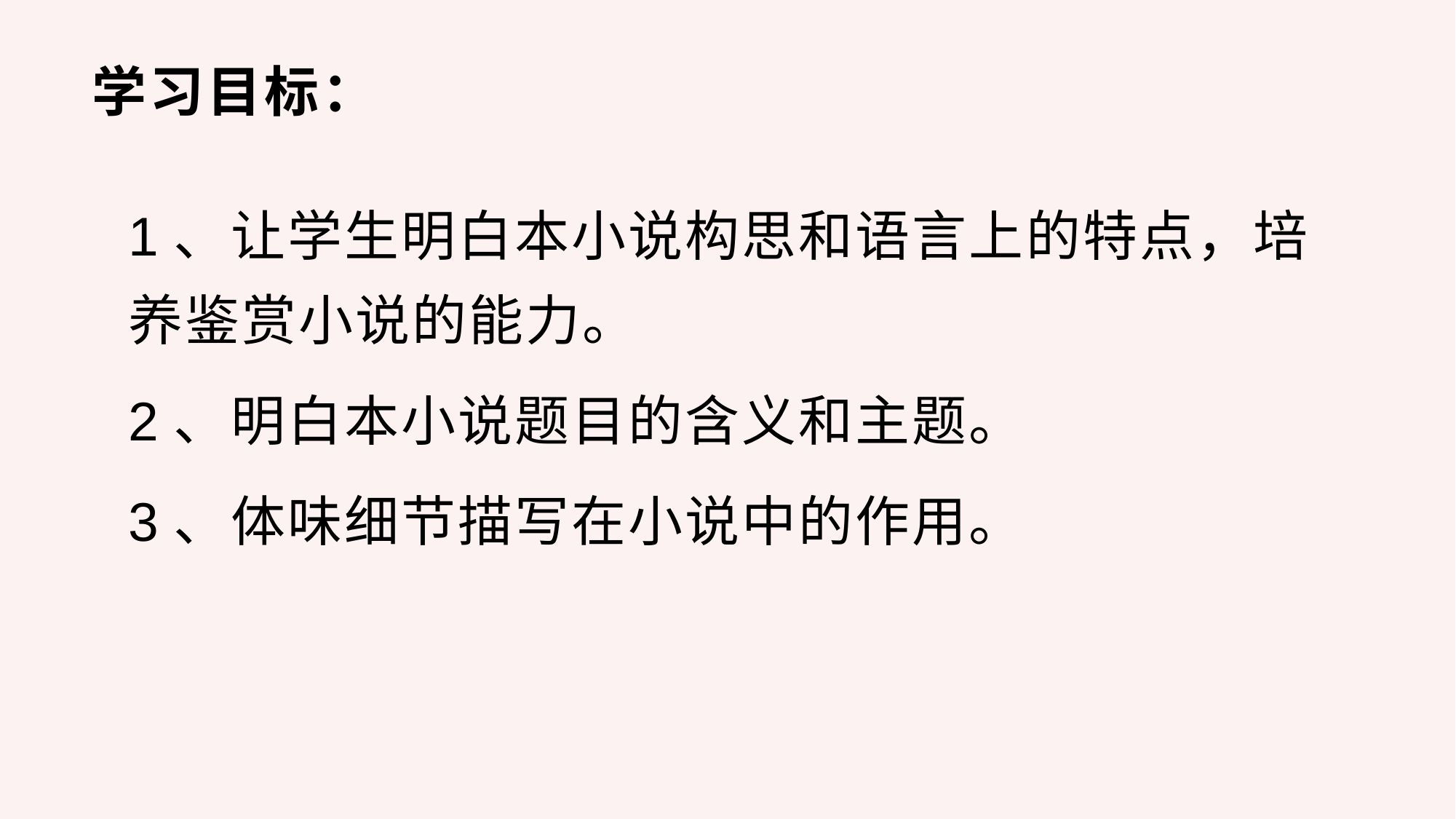

# 学习目标：
1、让学生明白本小说构思和语言上的特点，培养鉴赏小说的能力。
2、明白本小说题目的含义和主题。
3、体味细节描写在小说中的作用。